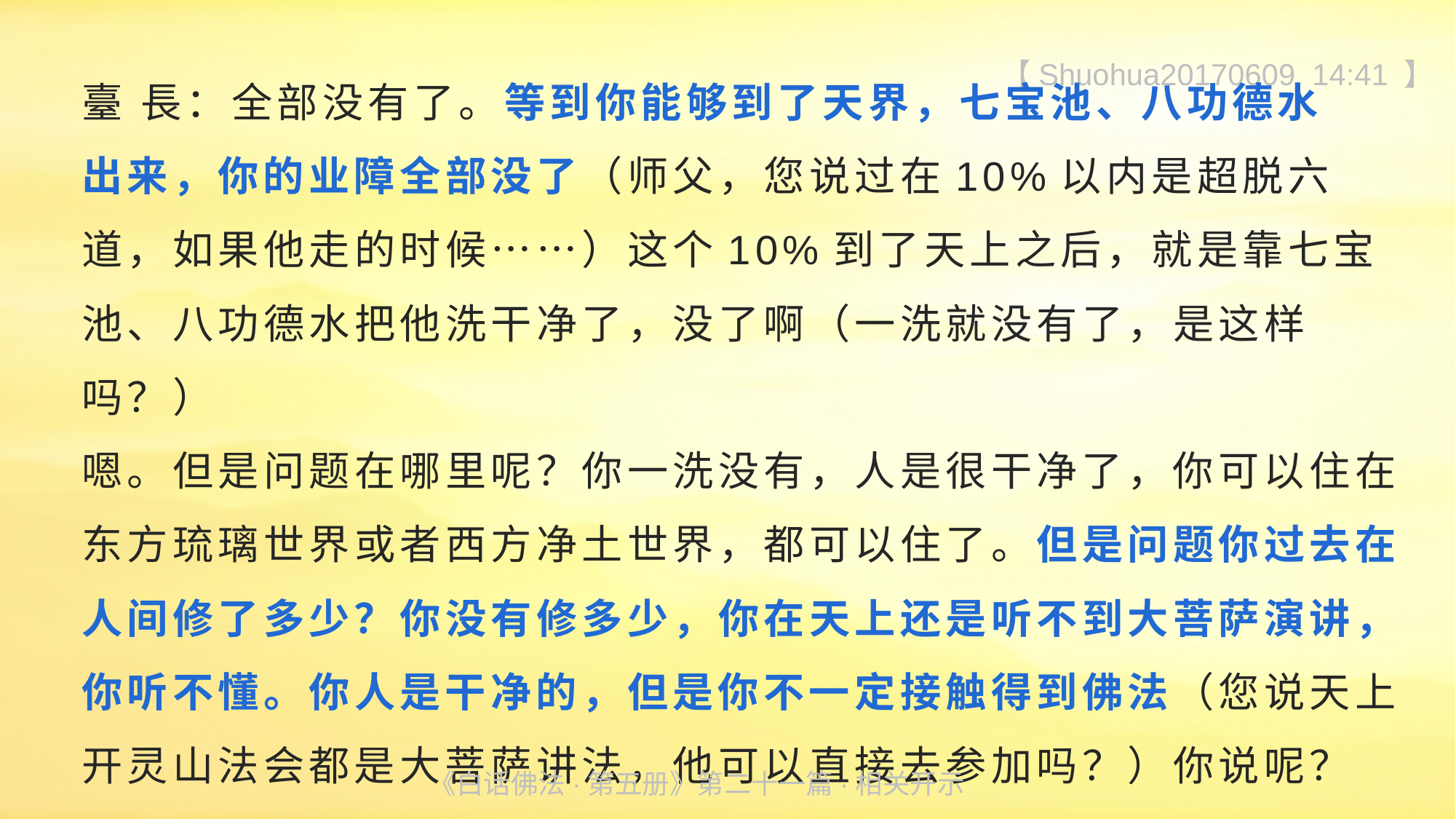

【Shuohua20170609  14:41 】
臺 長：全部没有了。等到你能够到了天界，七宝池、八功德水
出来，你的业障全部没了（师父，您说过在10%以内是超脱六
道，如果他走的时候……）这个10%到了天上之后，就是靠七宝池、八功德水把他洗干净了，没了啊（一洗就没有了，是这样吗？）
嗯。但是问题在哪里呢？你一洗没有，人是很干净了，你可以住在东方琉璃世界或者西方净土世界，都可以住了。但是问题你过去在人间修了多少？你没有修多少，你在天上还是听不到大菩萨演讲，你听不懂。你人是干净的，但是你不一定接触得到佛法（您说天上开灵山法会都是大菩萨讲法，他可以直接去参加吗？）你说呢？
《白话佛法·第五册》第二十一篇·相关开示